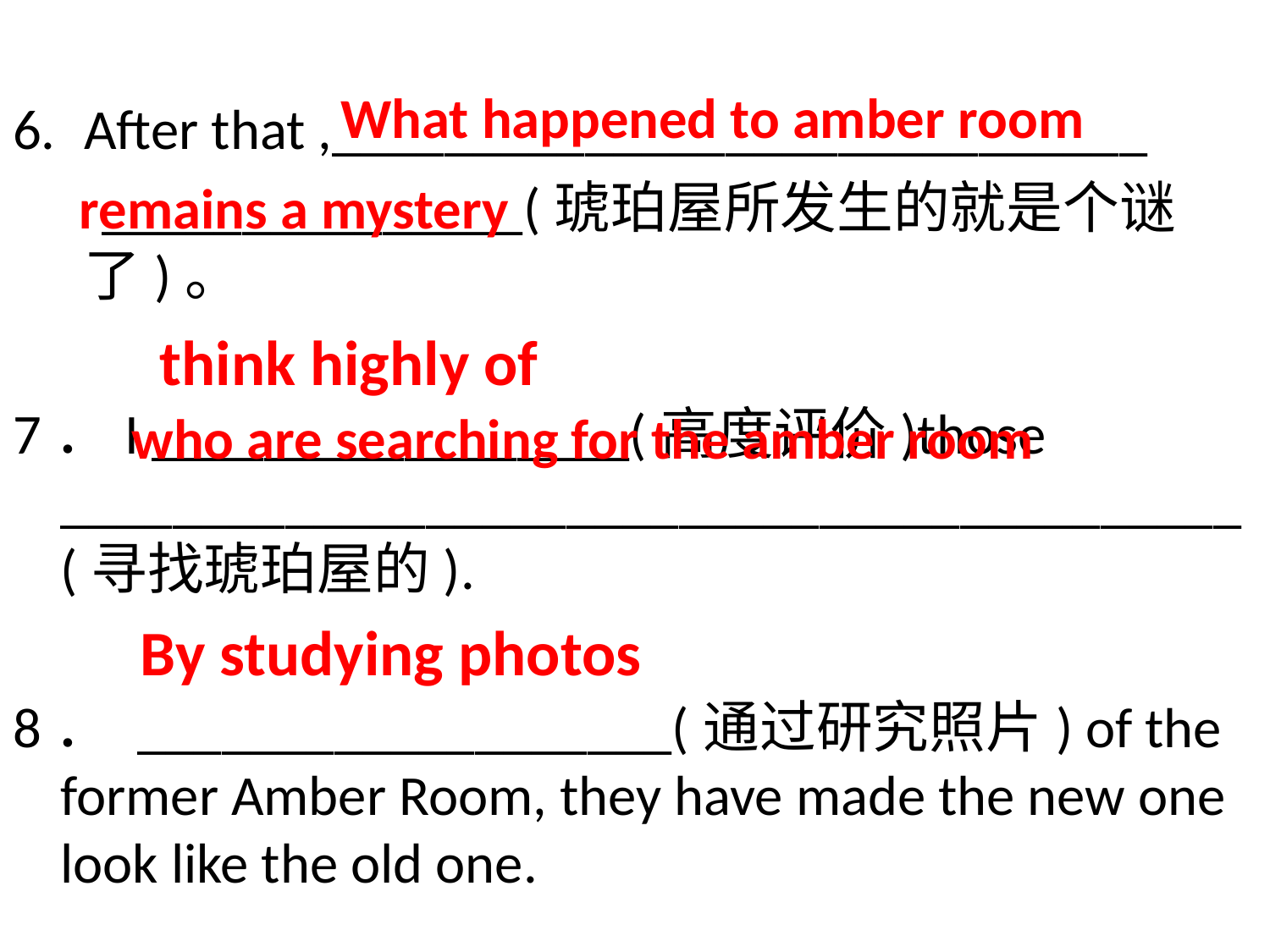

#
What happened to amber room
After that ,_____________________________
       _______________(琥珀屋所发生的就是个谜了)。

7．I _________________(高度评价)those __________________________________________(寻找琥珀屋的).

8． ___________________(通过研究照片) of the former Amber Room, they have made the new one look like the old one.

remains a mystery
think highly of
who are searching for the amber room
By studying photos